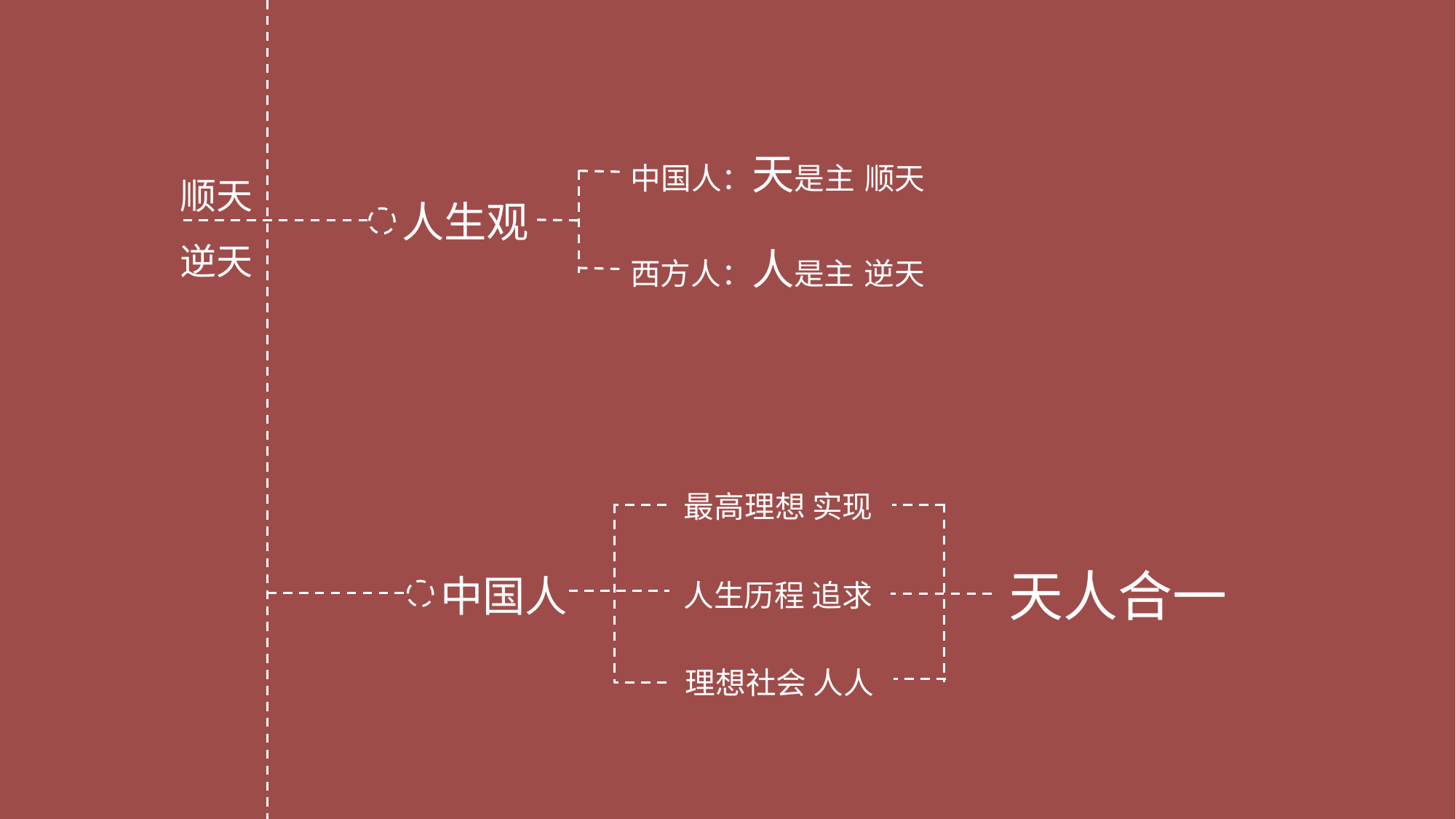

中国人：天是主 顺天
顺天逆天
人生观

西方人：人是主 逆天
最高理想 实现
天人合一
中国人
人生历程 追求

理想社会 人人